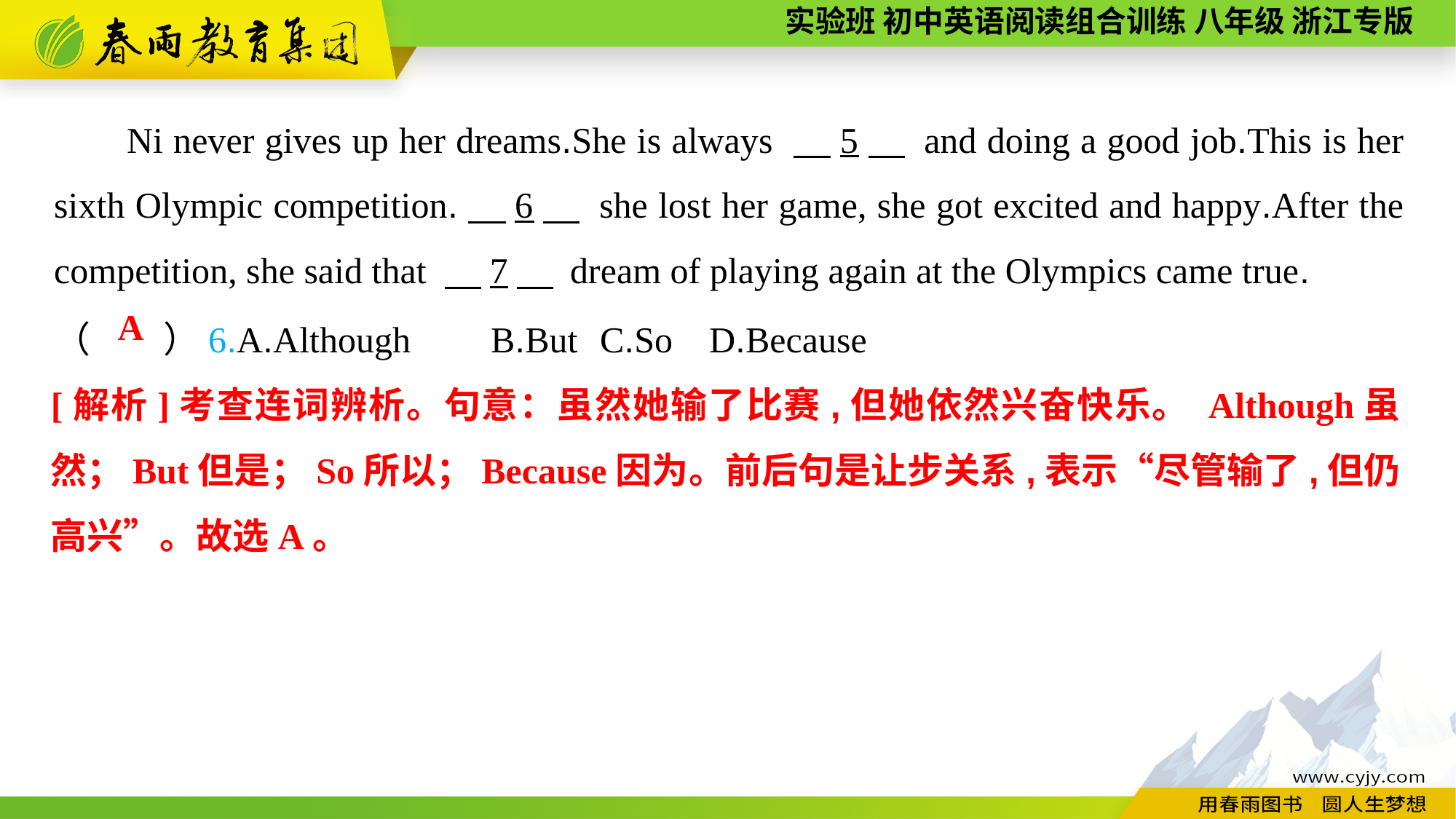

Ni never gives up her dreams.She is always 　5　 and doing a good job.This is her sixth Olympic competition.　6　 she lost her game, she got excited and happy.After the competition, she said that 　7　 dream of playing again at the Olympics came true.
（　　）6.A.Although	B.But	C.So	D.Because
A
[解析]考查连词辨析。句意：虽然她输了比赛,但她依然兴奋快乐。 Although虽然；But但是；So所以；Because因为。前后句是让步关系,表示“尽管输了,但仍高兴”。故选A。